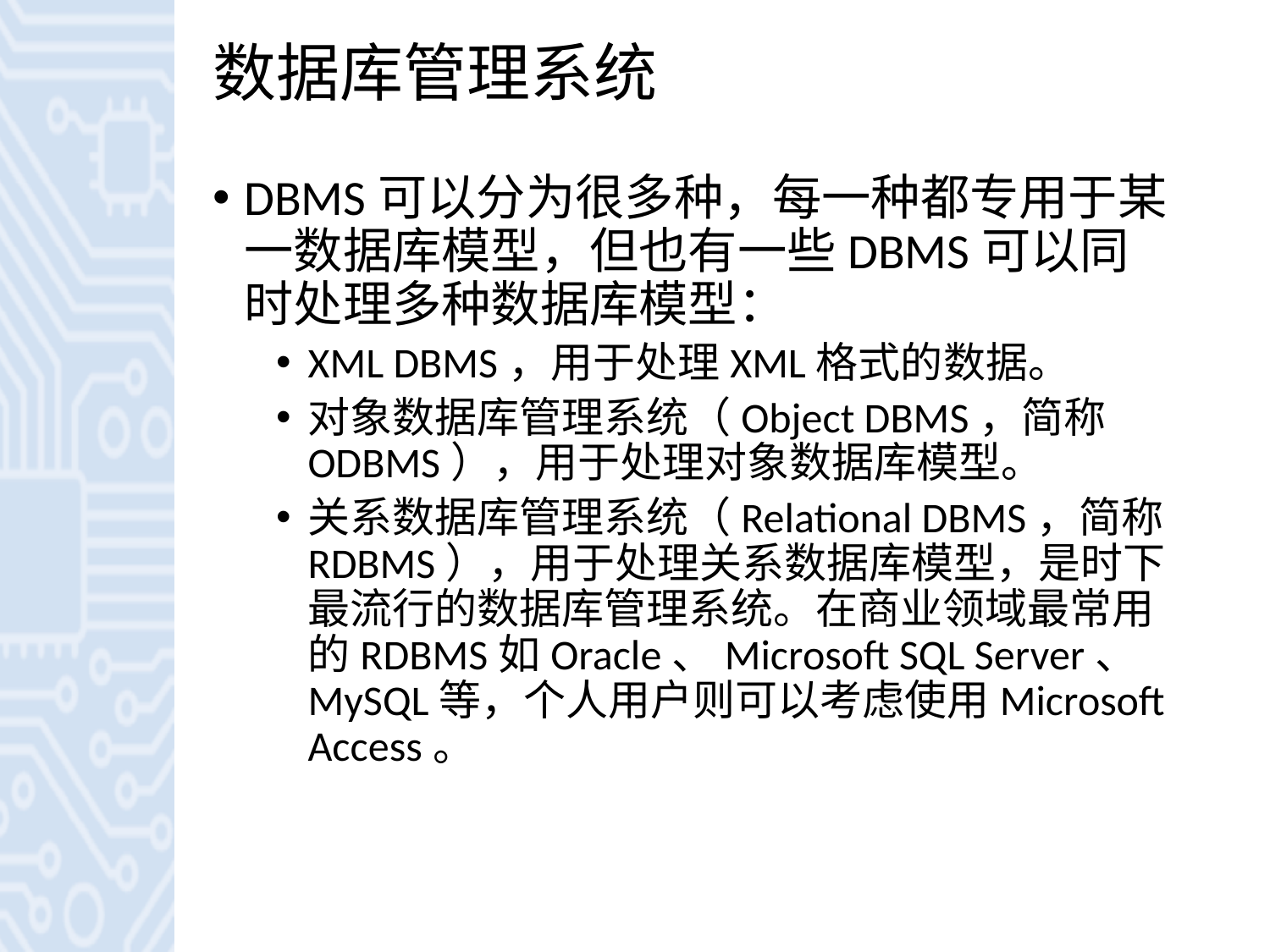

# 数据库管理系统
DBMS可以分为很多种，每一种都专用于某一数据库模型，但也有一些DBMS可以同时处理多种数据库模型：
XML DBMS，用于处理XML格式的数据。
对象数据库管理系统（Object DBMS，简称ODBMS），用于处理对象数据库模型。
关系数据库管理系统（Relational DBMS，简称RDBMS），用于处理关系数据库模型，是时下最流行的数据库管理系统。在商业领域最常用的RDBMS如Oracle、Microsoft SQL Server、MySQL等，个人用户则可以考虑使用Microsoft Access。